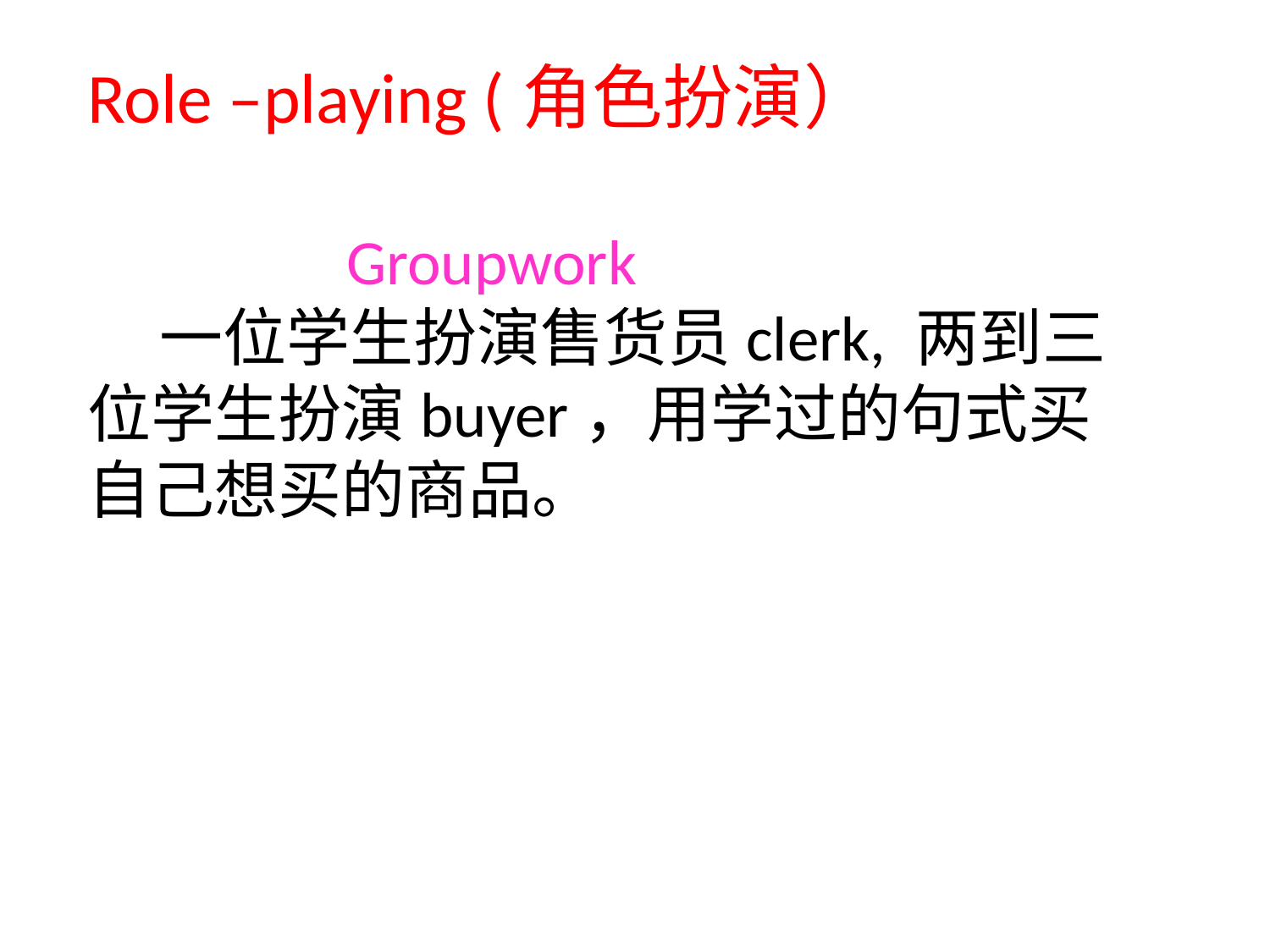

Role –playing (角色扮演）

                  Groupwork
    一位学生扮演售货员clerk, 两到三位学生扮演buyer，用学过的句式买自己想买的商品。